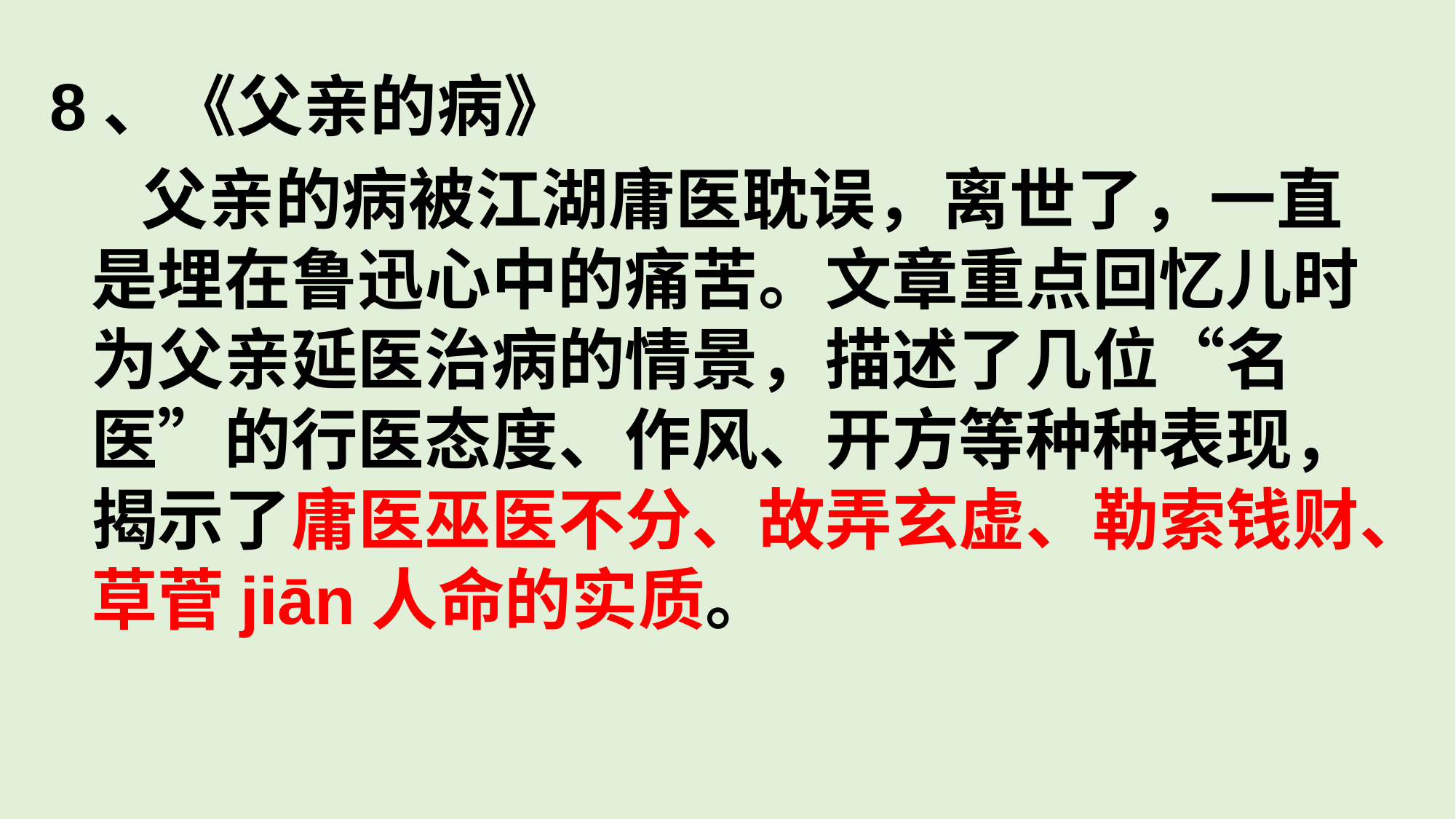

#
8、《父亲的病》
     父亲的病被江湖庸医耽误，离世了，一直是埋在鲁迅心中的痛苦。文章重点回忆儿时为父亲延医治病的情景，描述了几位“名医”的行医态度、作风、开方等种种表现，揭示了庸医巫医不分、故弄玄虚、勒索钱财、草菅jiān人命的实质。